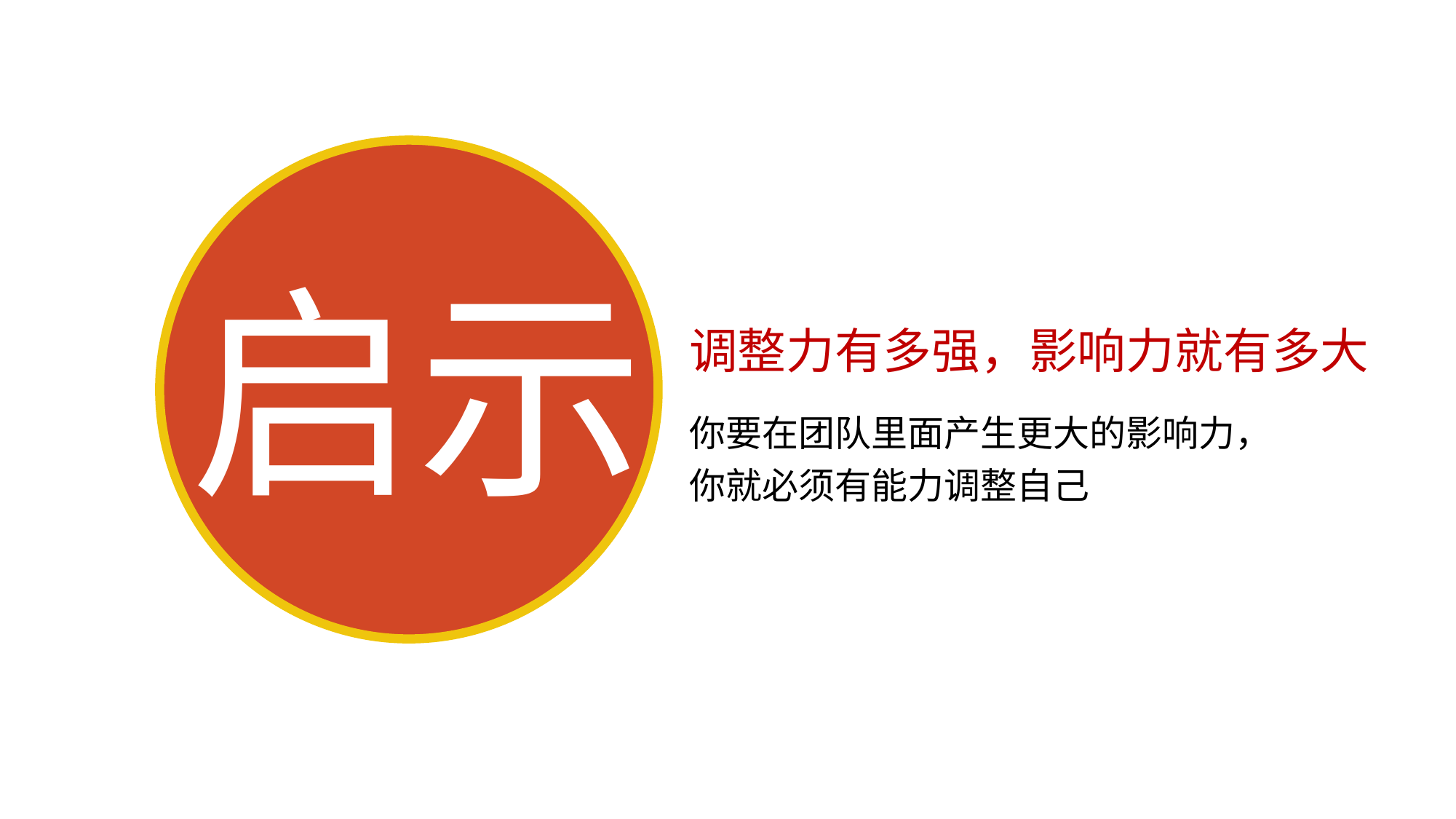

启示
调整力有多强，影响力就有多大
你要在团队里面产生更大的影响力，
你就必须有能力调整自己